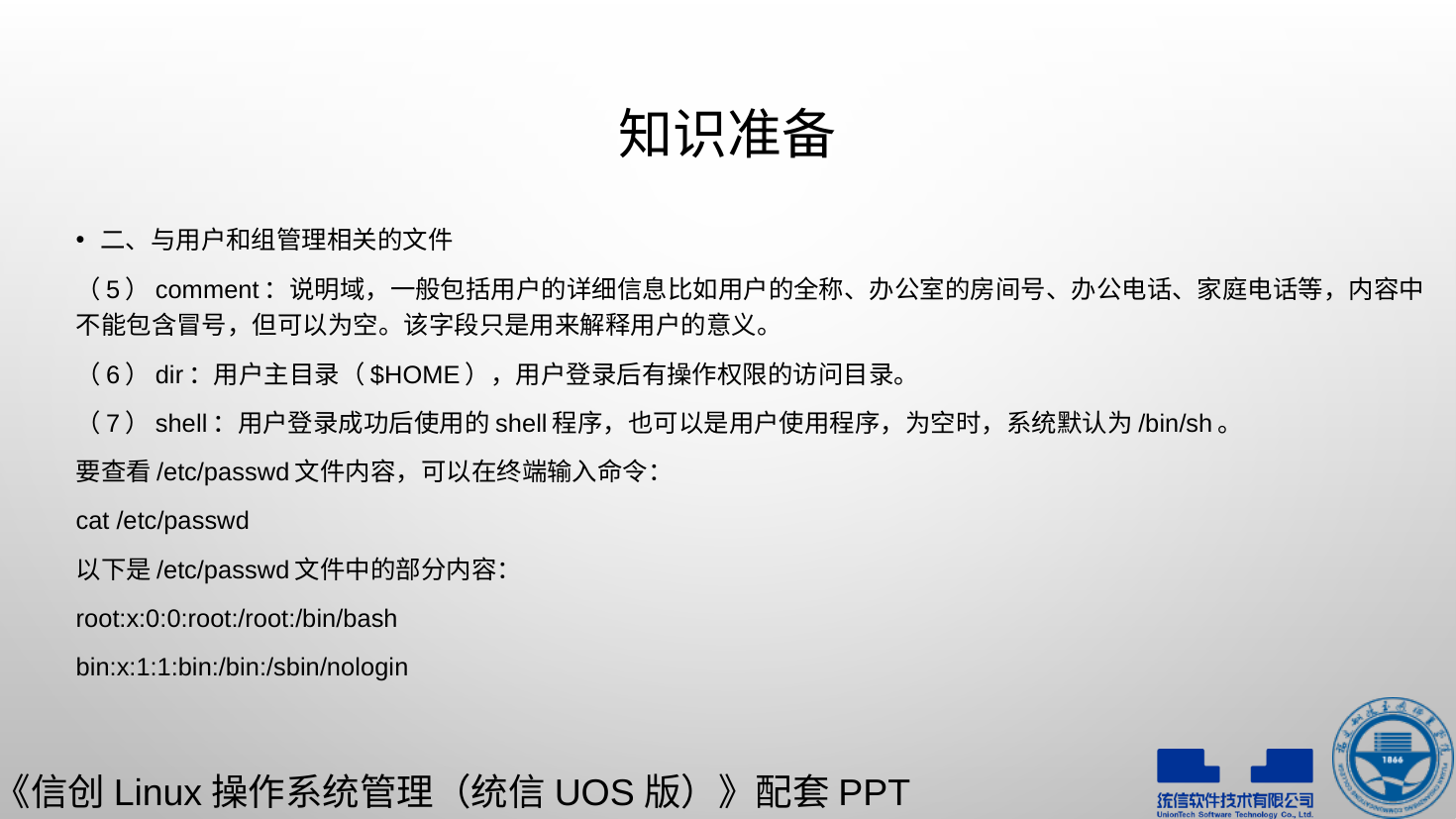

# 知识准备
二、与用户和组管理相关的文件
（5）comment：说明域，一般包括用户的详细信息比如用户的全称、办公室的房间号、办公电话、家庭电话等，内容中不能包含冒号，但可以为空。该字段只是用来解释用户的意义。
（6）dir：用户主目录（$HOME），用户登录后有操作权限的访问目录。
（7）shell：用户登录成功后使用的shell程序，也可以是用户使用程序，为空时，系统默认为/bin/sh。
要查看/etc/passwd文件内容，可以在终端输入命令：
cat /etc/passwd
以下是/etc/passwd文件中的部分内容：
root:x:0:0:root:/root:/bin/bash
bin:x:1:1:bin:/bin:/sbin/nologin